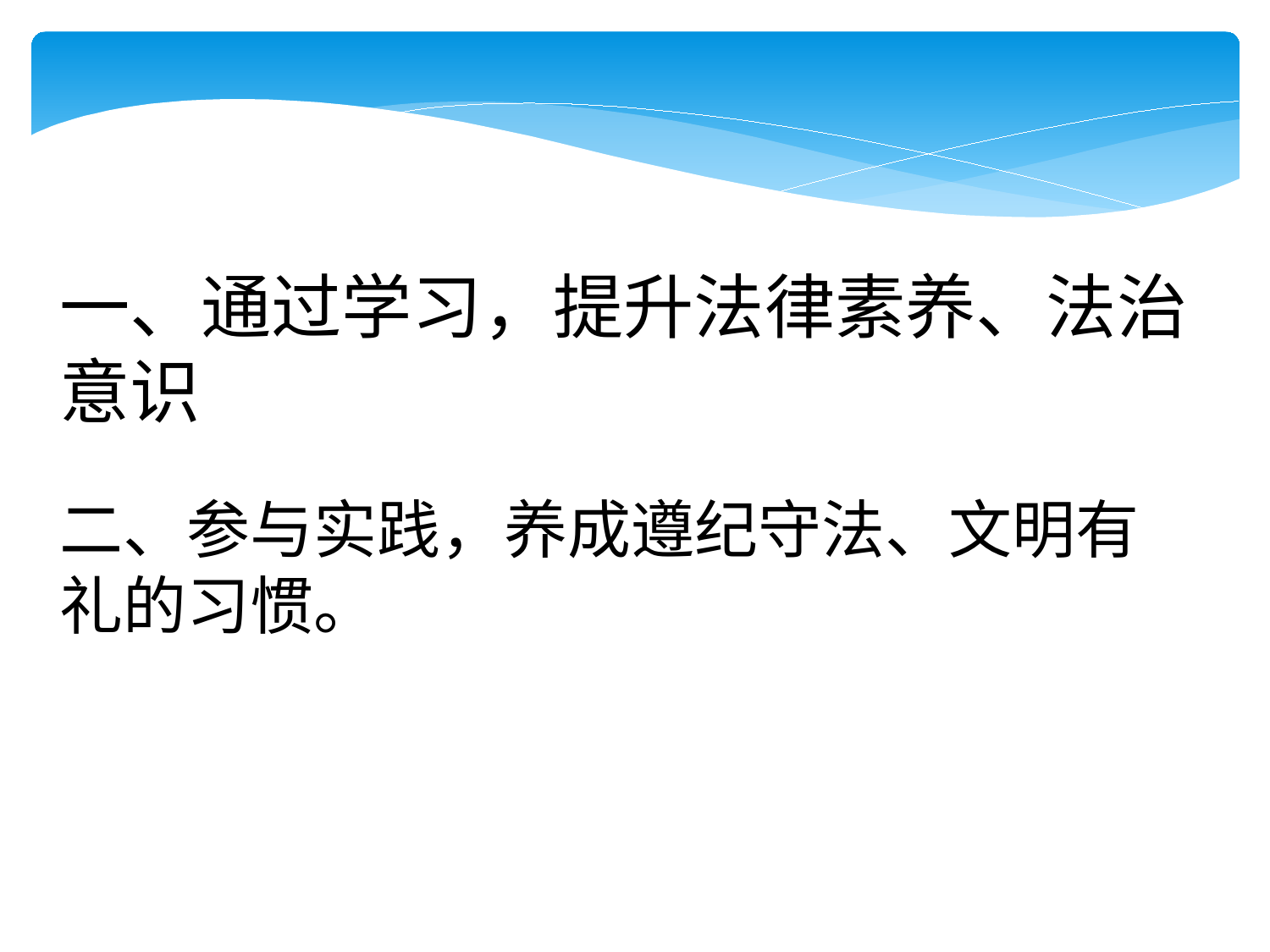

一、通过学习，提升法律素养、法治意识
二、参与实践，养成遵纪守法、文明有礼的习惯。